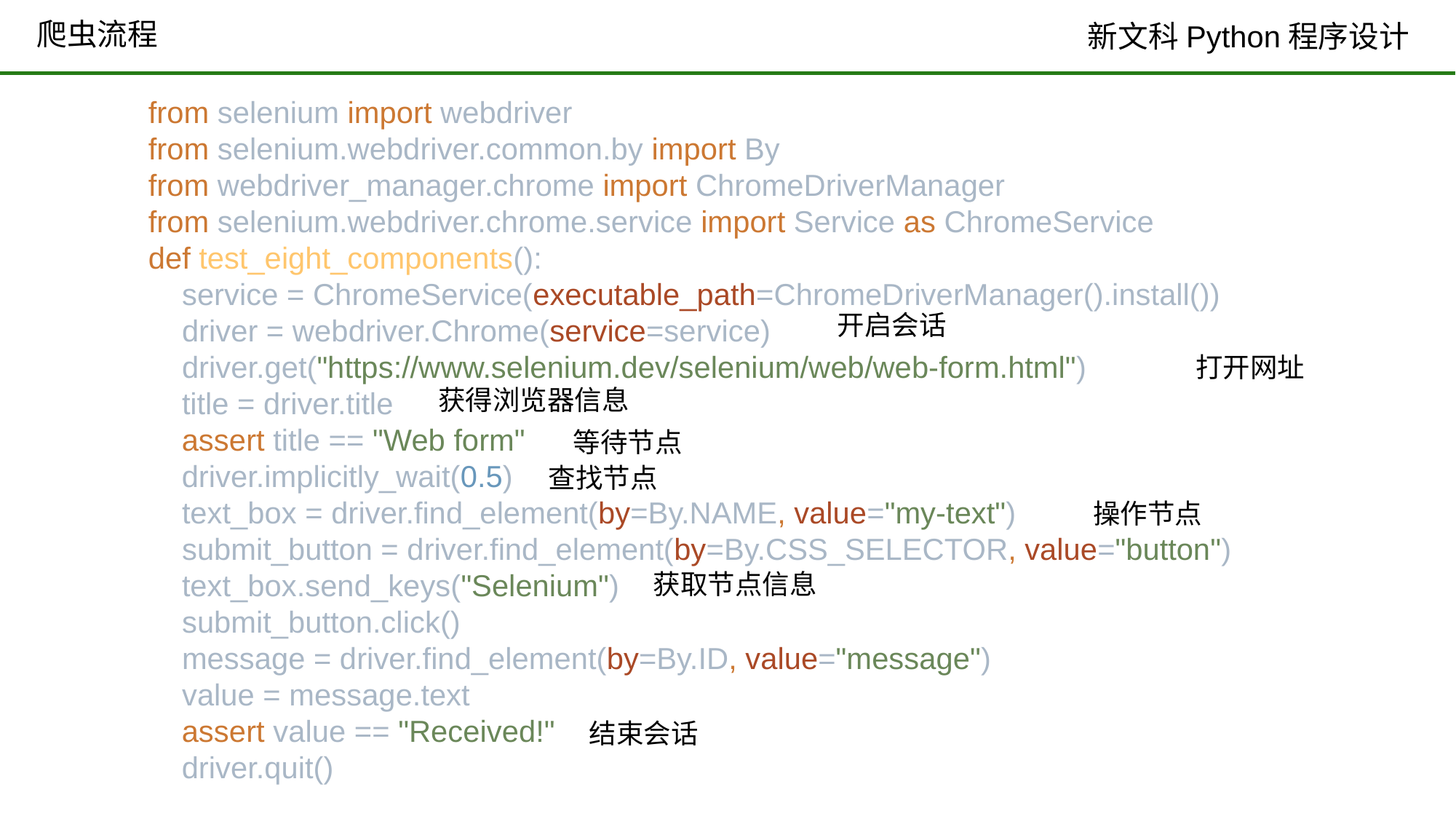

# 爬虫流程
from selenium import webdriver
from selenium.webdriver.common.by import By
from webdriver_manager.chrome import ChromeDriverManager
from selenium.webdriver.chrome.service import Service as ChromeService
def test_eight_components():
    service = ChromeService(executable_path=ChromeDriverManager().install())
    driver = webdriver.Chrome(service=service)
    driver.get("https://www.selenium.dev/selenium/web/web-form.html")
    title = driver.title
    assert title == "Web form"
    driver.implicitly_wait(0.5)
    text_box = driver.find_element(by=By.NAME, value="my-text")
    submit_button = driver.find_element(by=By.CSS_SELECTOR, value="button")
    text_box.send_keys("Selenium")
    submit_button.click()
    message = driver.find_element(by=By.ID, value="message")
    value = message.text
    assert value == "Received!"
    driver.quit()
开启会话
打开网址
获得浏览器信息
等待节点
查找节点
操作节点
获取节点信息
结束会话